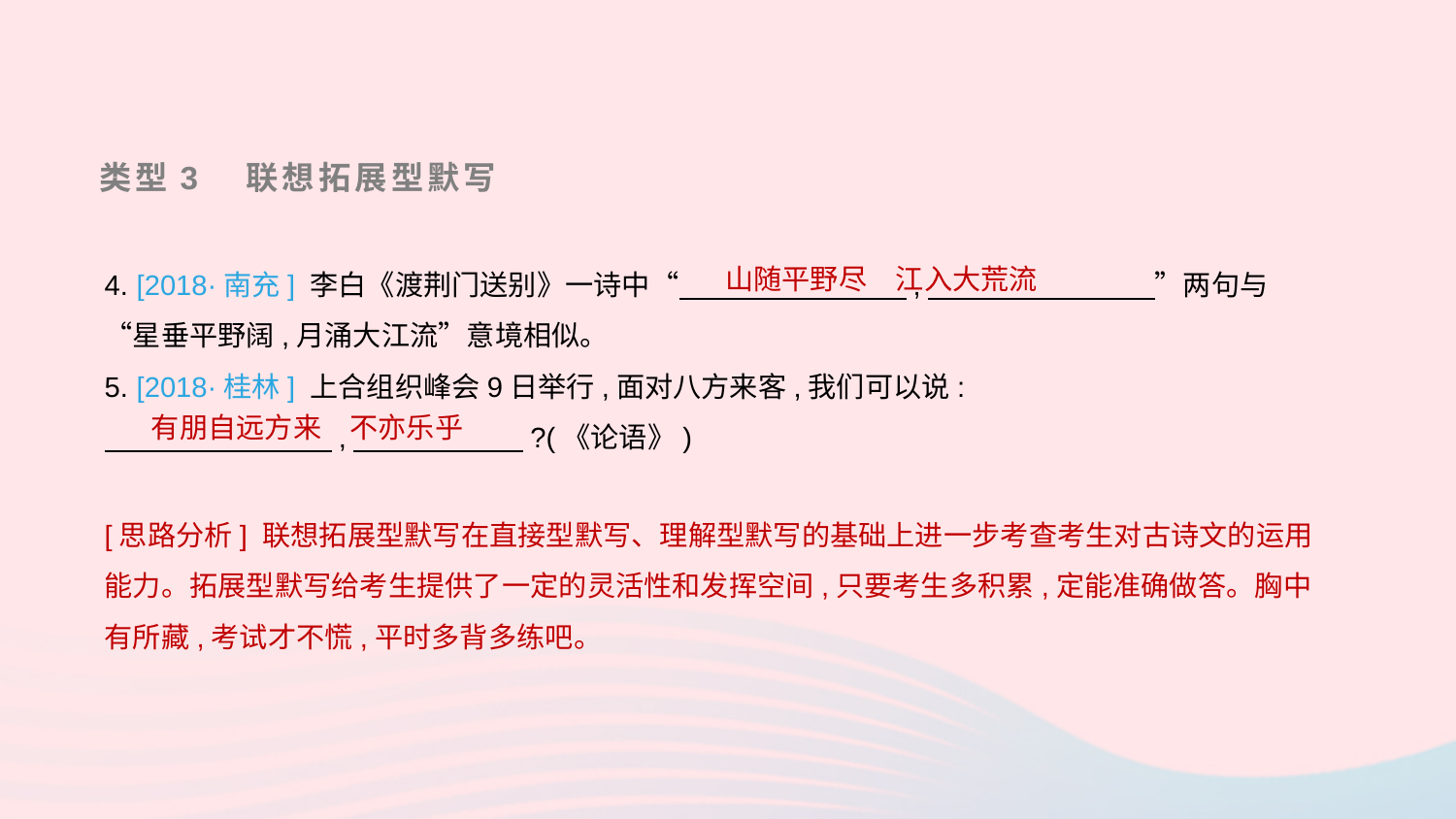

类型3　联想拓展型默写
山随平野尽　江入大荒流
4. [2018·南充] 李白《渡荆门送别》一诗中“　　　　　　　　,　　　　　　　　”两句与“星垂平野阔,月涌大江流”意境相似。
5. [2018·桂林] 上合组织峰会9日举行,面对八方来客,我们可以说:
　　　　　　　　,　　　　　　?(《论语》)
有朋自远方来　不亦乐乎
[思路分析] 联想拓展型默写在直接型默写、理解型默写的基础上进一步考查考生对古诗文的运用能力。拓展型默写给考生提供了一定的灵活性和发挥空间,只要考生多积累,定能准确做答。胸中有所藏,考试才不慌,平时多背多练吧。